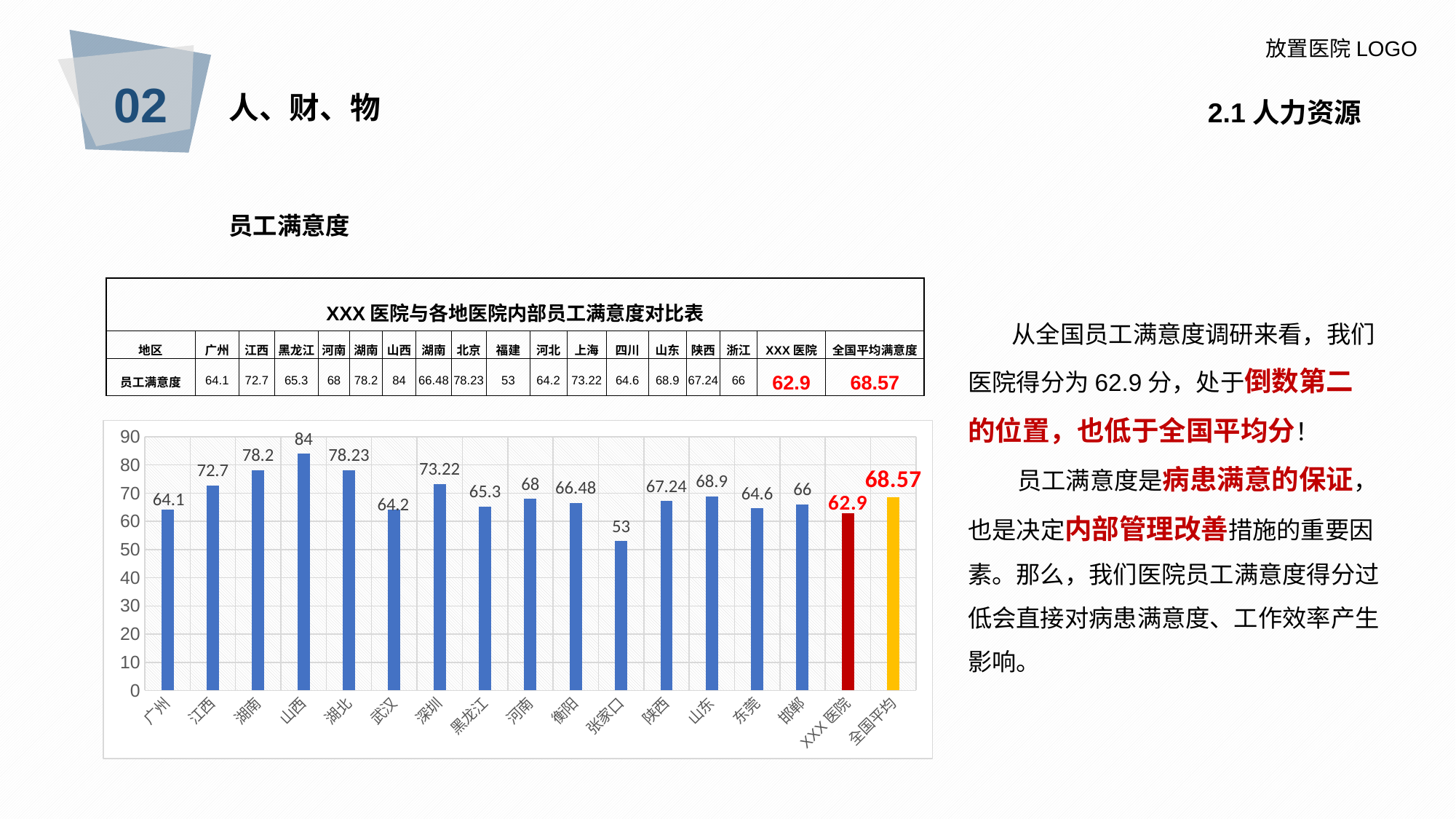

02
放置医院LOGO
人、财、物
2.1人力资源
员工满意度
| XXX医院与各地医院内部员工满意度对比表 |  |  |  |  |  |  |  |  |  |  |  |  |  |  |  |  |  |
| --- | --- | --- | --- | --- | --- | --- | --- | --- | --- | --- | --- | --- | --- | --- | --- | --- | --- |
| 地区 | 广州 | 江西 | 黑龙江 | 河南 | 湖南 | 山西 | 湖南 | 北京 | 福建 | 河北 | 上海 | 四川 | 山东 | 陕西 | 浙江 | XXX医院 | 全国平均满意度 |
| 员工满意度 | 64.1 | 72.7 | 65.3 | 68 | 78.2 | 84 | 66.48 | 78.23 | 53 | 64.2 | 73.22 | 64.6 | 68.9 | 67.24 | 66 | 62.9 | 68.57 |
       从全国员工满意度调研来看，我们医院得分为62.9分，处于倒数第二的位置，也低于全国平均分！
        员工满意度是病患满意的保证，也是决定内部管理改善措施的重要因素。那么，我们医院员工满意度得分过低会直接对病患满意度、工作效率产生影响。

### Chart

| Category | 系列 1 |
|---|---|
| 广州 | 64.1 |
| 江西 | 72.7 |
| 湖南 | 78.2 |
| 山西 | 84.0 |
| 湖北 | 78.23 |
| 武汉 | 64.2 |
| 深圳 | 73.22 |
| 黑龙江 | 65.3 |
| 河南 | 68.0 |
| 衡阳 | 66.48 |
| 张家口 | 53.0 |
| 陕西 | 67.24 |
| 山东 | 68.9 |
| 东莞 | 64.6 |
| 邯郸 | 66.0 |
| XXX医院 | 62.9 |
| 全国平均 | 68.57 |